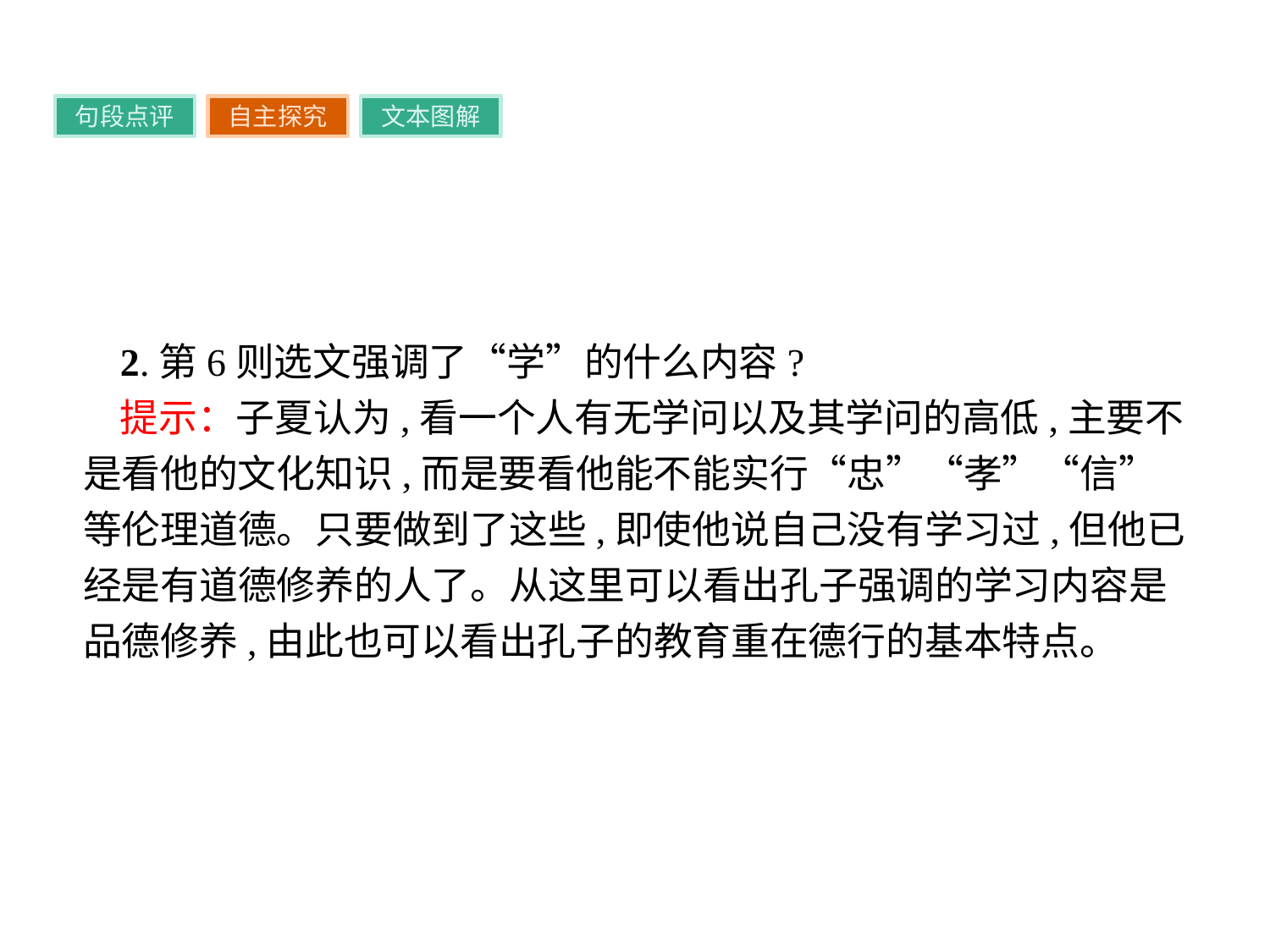

句段点评
自主探究
文本图解
2.第6则选文强调了“学”的什么内容?
提示：子夏认为,看一个人有无学问以及其学问的高低,主要不是看他的文化知识,而是要看他能不能实行“忠”“孝”“信”等伦理道德。只要做到了这些,即使他说自己没有学习过,但他已经是有道德修养的人了。从这里可以看出孔子强调的学习内容是品德修养,由此也可以看出孔子的教育重在德行的基本特点。